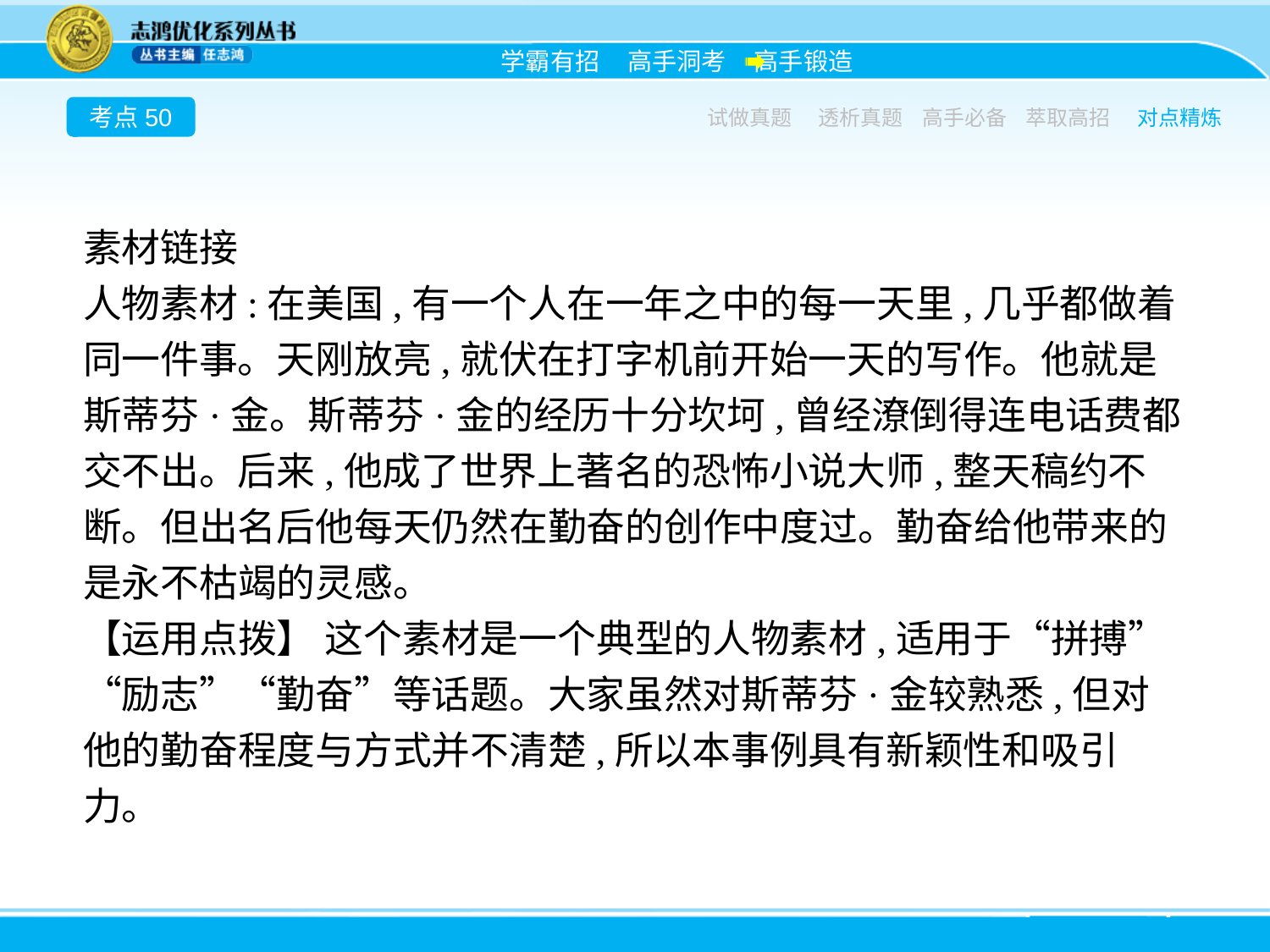

考点50
试做真题
透析真题
高手必备
萃取高招
对点精炼
素材链接
人物素材:在美国,有一个人在一年之中的每一天里,几乎都做着同一件事。天刚放亮,就伏在打字机前开始一天的写作。他就是斯蒂芬·金。斯蒂芬·金的经历十分坎坷,曾经潦倒得连电话费都交不出。后来,他成了世界上著名的恐怖小说大师,整天稿约不断。但出名后他每天仍然在勤奋的创作中度过。勤奋给他带来的是永不枯竭的灵感。
【运用点拨】 这个素材是一个典型的人物素材,适用于“拼搏”“励志”“勤奋”等话题。大家虽然对斯蒂芬·金较熟悉,但对他的勤奋程度与方式并不清楚,所以本事例具有新颖性和吸引力。